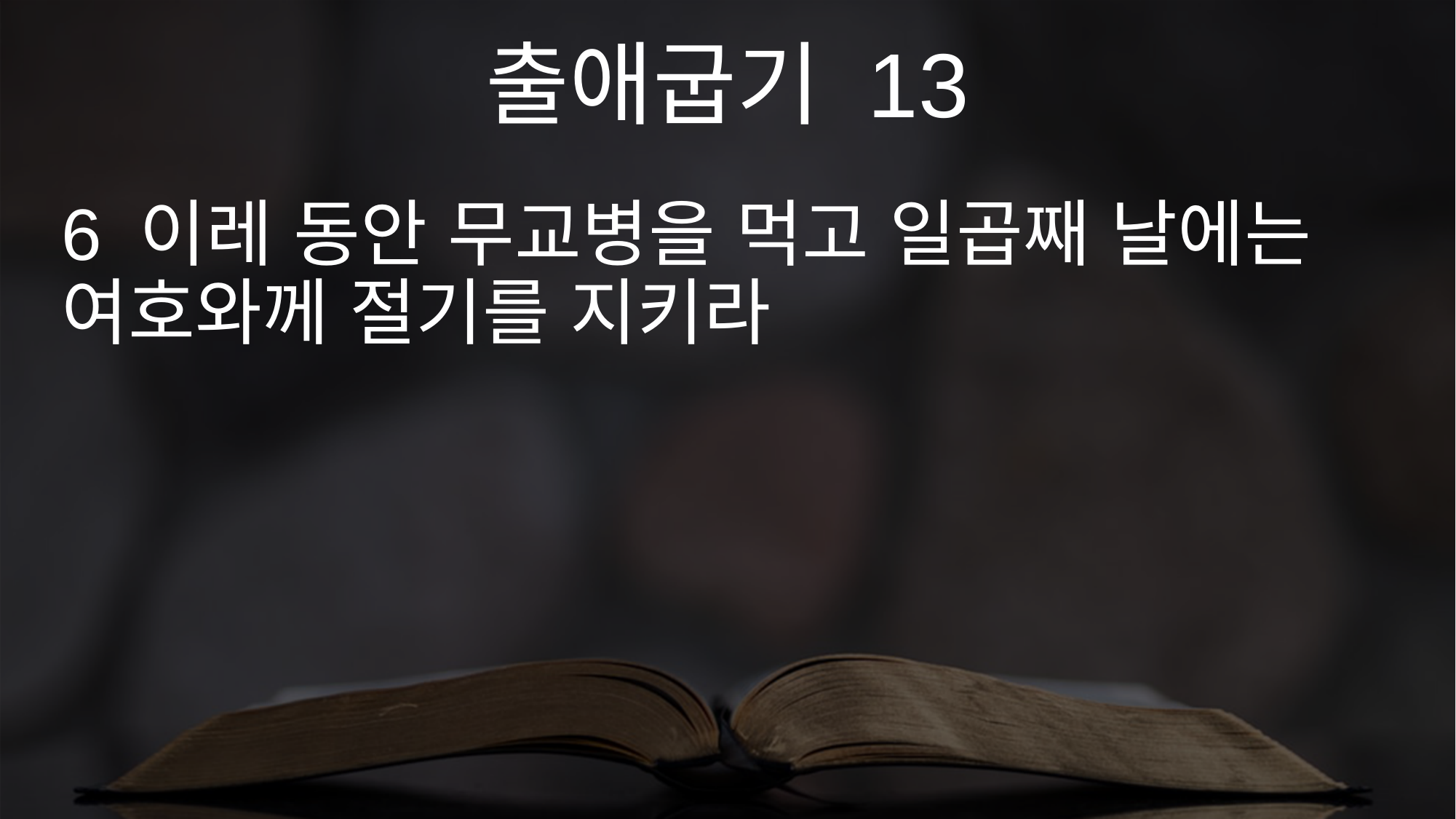

출애굽기 13
6 이레 동안 무교병을 먹고 일곱째 날에는 여호와께 절기를 지키라